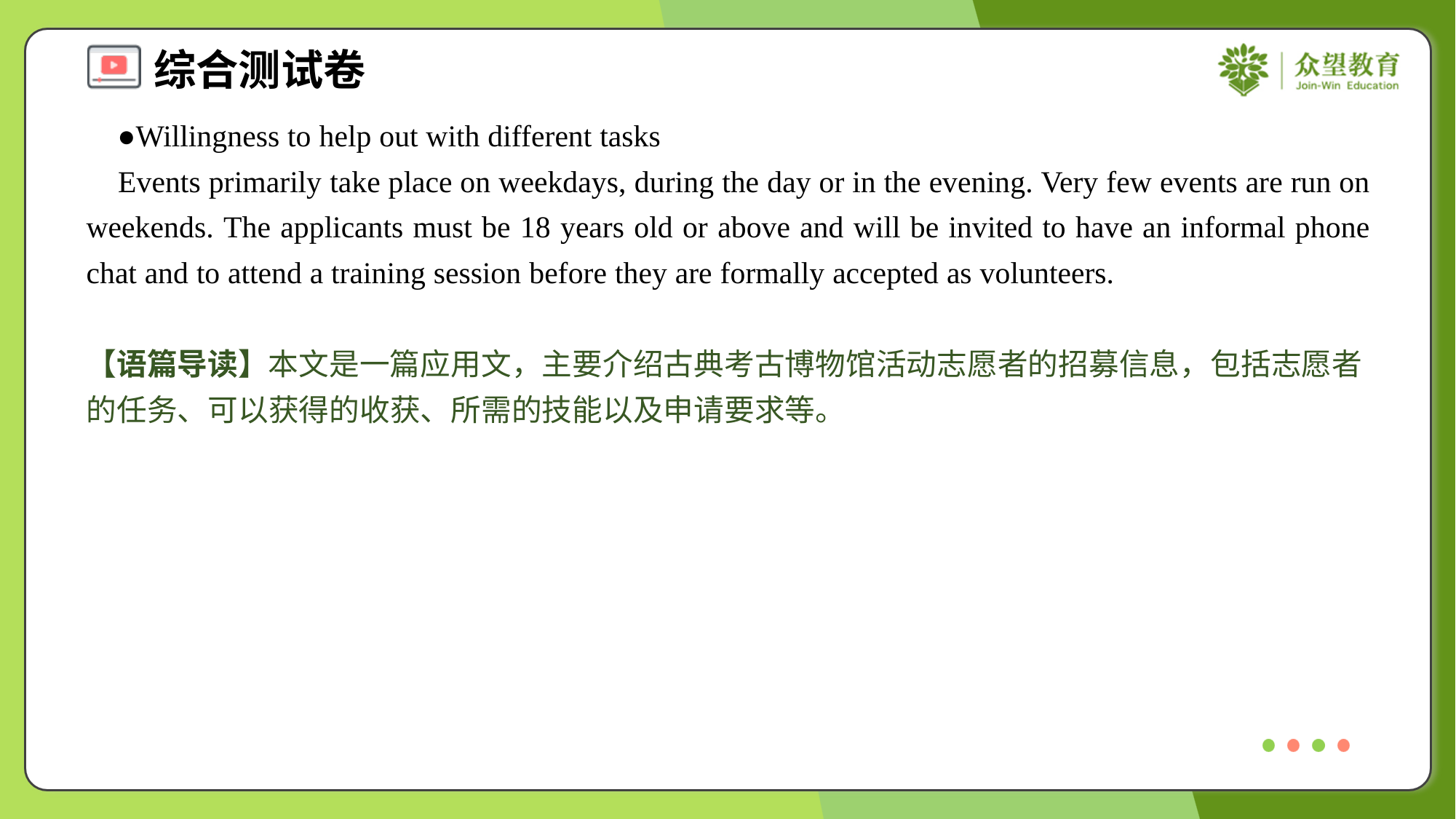

●Willingness to help out with different tasks
    Events primarily take place on weekdays, during the day or in the evening. Very few events are run on weekends. The applicants must be 18 years old or above and will be invited to have an informal phone chat and to attend a training session before they are formally accepted as volunteers.
【语篇导读】本文是一篇应用文，主要介绍古典考古博物馆活动志愿者的招募信息，包括志愿者的任务、可以获得的收获、所需的技能以及申请要求等。